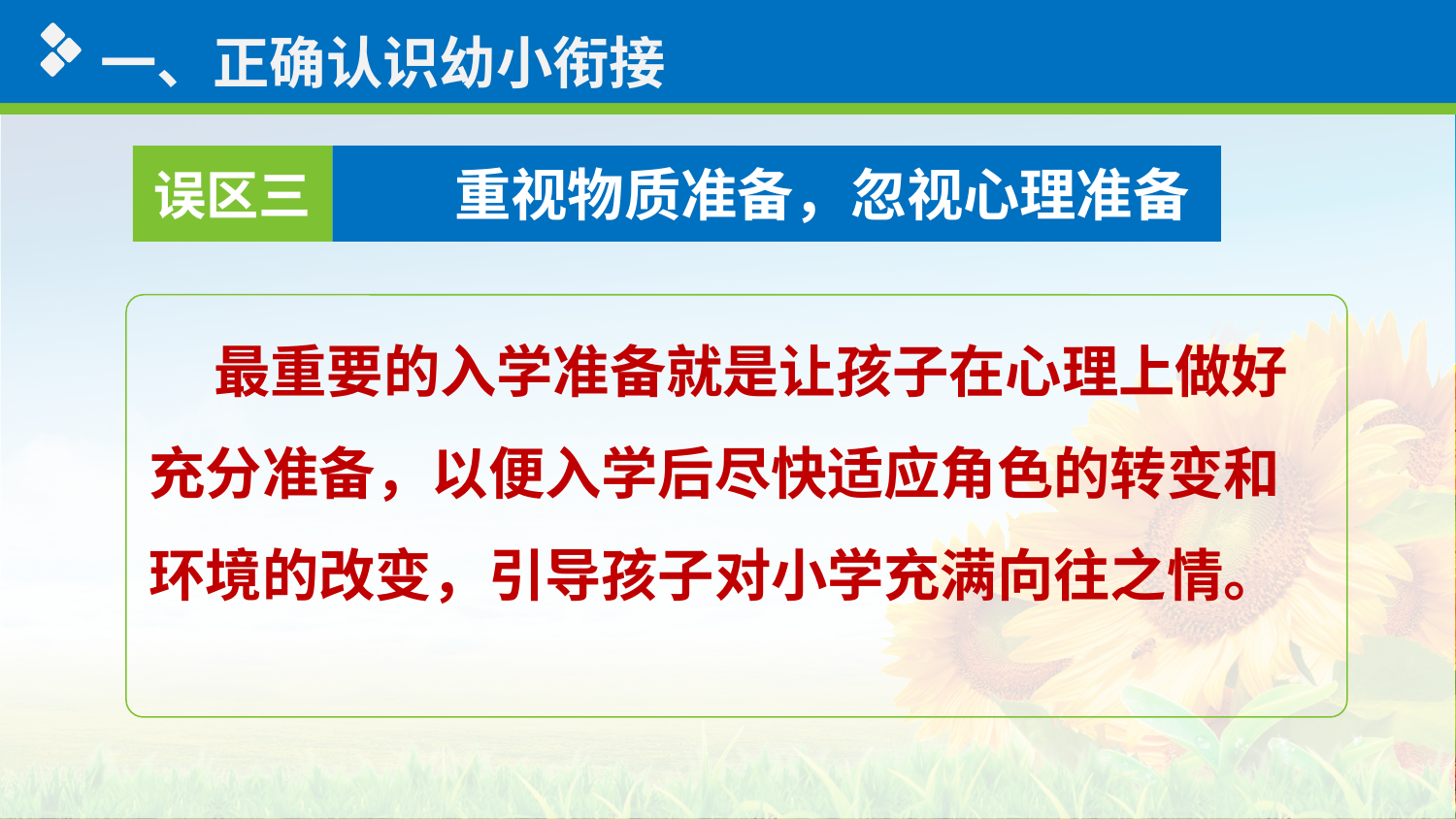

一、正确认识幼小衔接

误区三
      重视物质准备，忽视心理准备

    最重要的入学准备就是让孩子在心理上做好充分准备，以便入学后尽快适应角色的转变和环境的改变，引导孩子对小学充满向往之情。